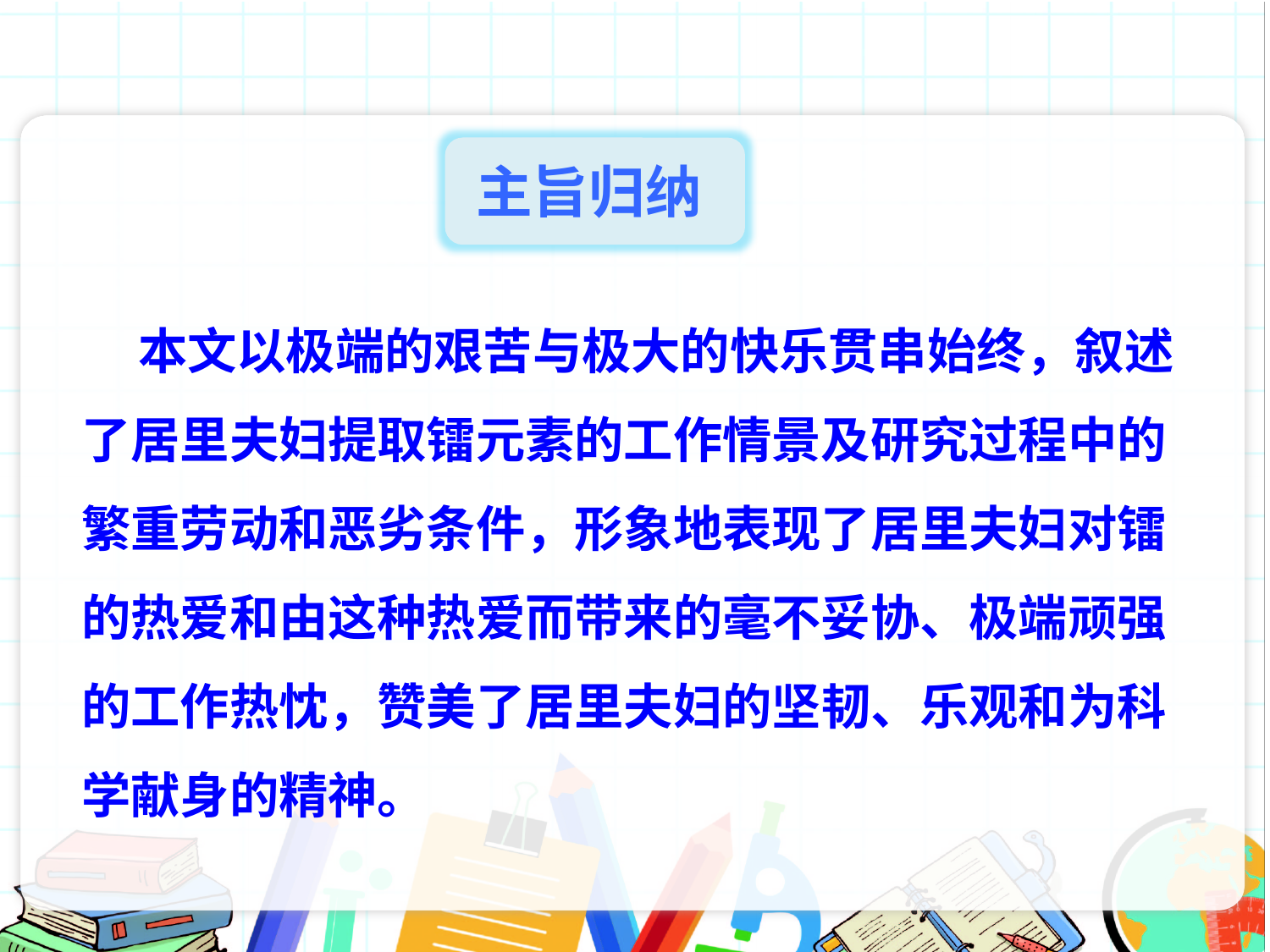

主旨归纳
    本文以极端的艰苦与极大的快乐贯串始终，叙述了居里夫妇提取镭元素的工作情景及研究过程中的繁重劳动和恶劣条件，形象地表现了居里夫妇对镭的热爱和由这种热爱而带来的毫不妥协、极端顽强的工作热忱，赞美了居里夫妇的坚韧、乐观和为科学献身的精神。